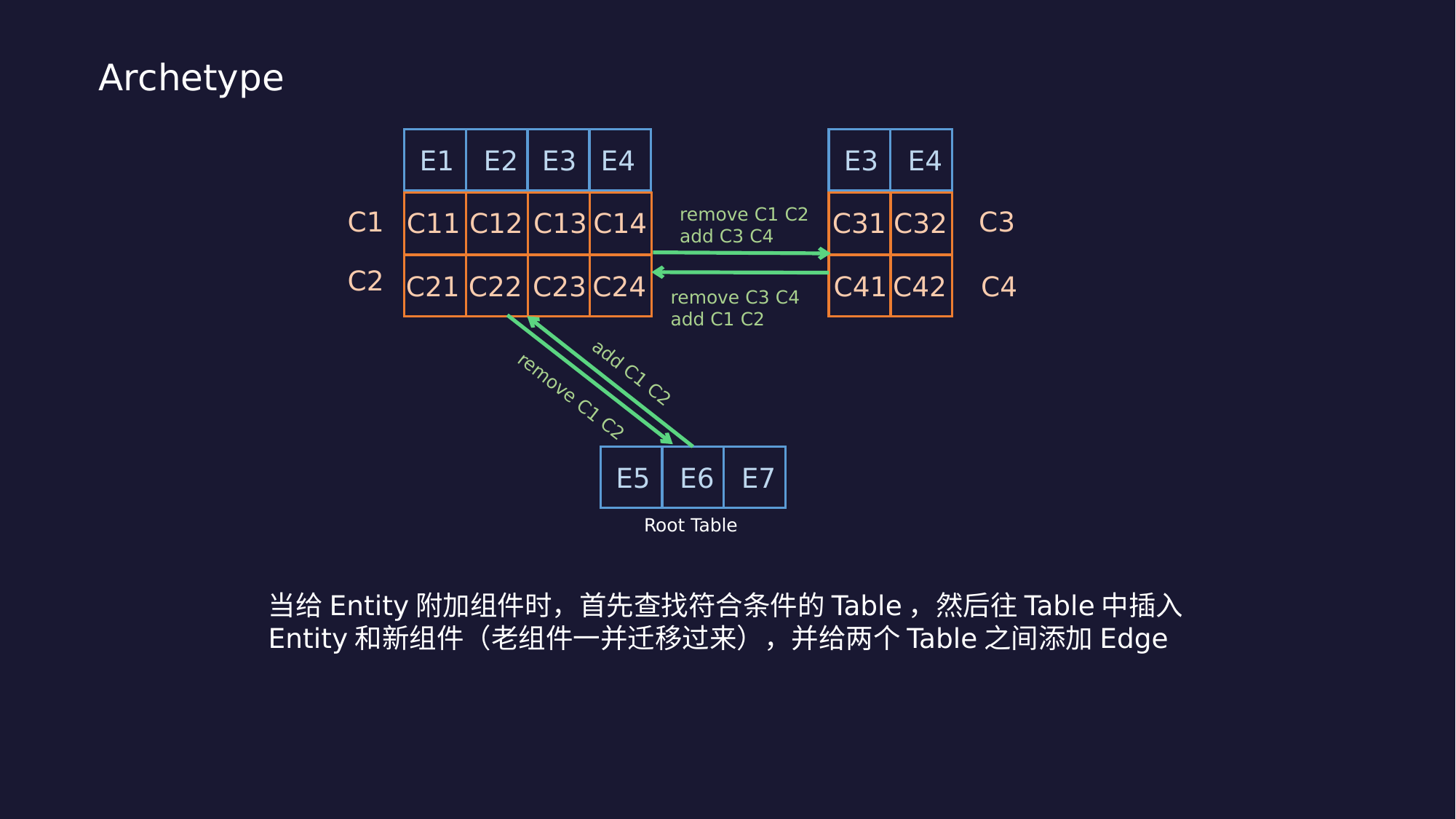

Archetype

E1
E2
E3
E4
E3
E4

remove C1 C2
add C3 C4
C1
C3
C12
C14
C32
C11
C13
C31

C2
C22
C24
C42
C4
C21
C23
C41
remove C3 C4
add C1 C2
add C1 C2
remove C1 C2

E5
E6
E7
Root Table
当给Entity附加组件时，首先查找符合条件的Table，然后往Table中插入Entity和新组件（老组件一并迁移过来），并给两个Table之间添加Edge